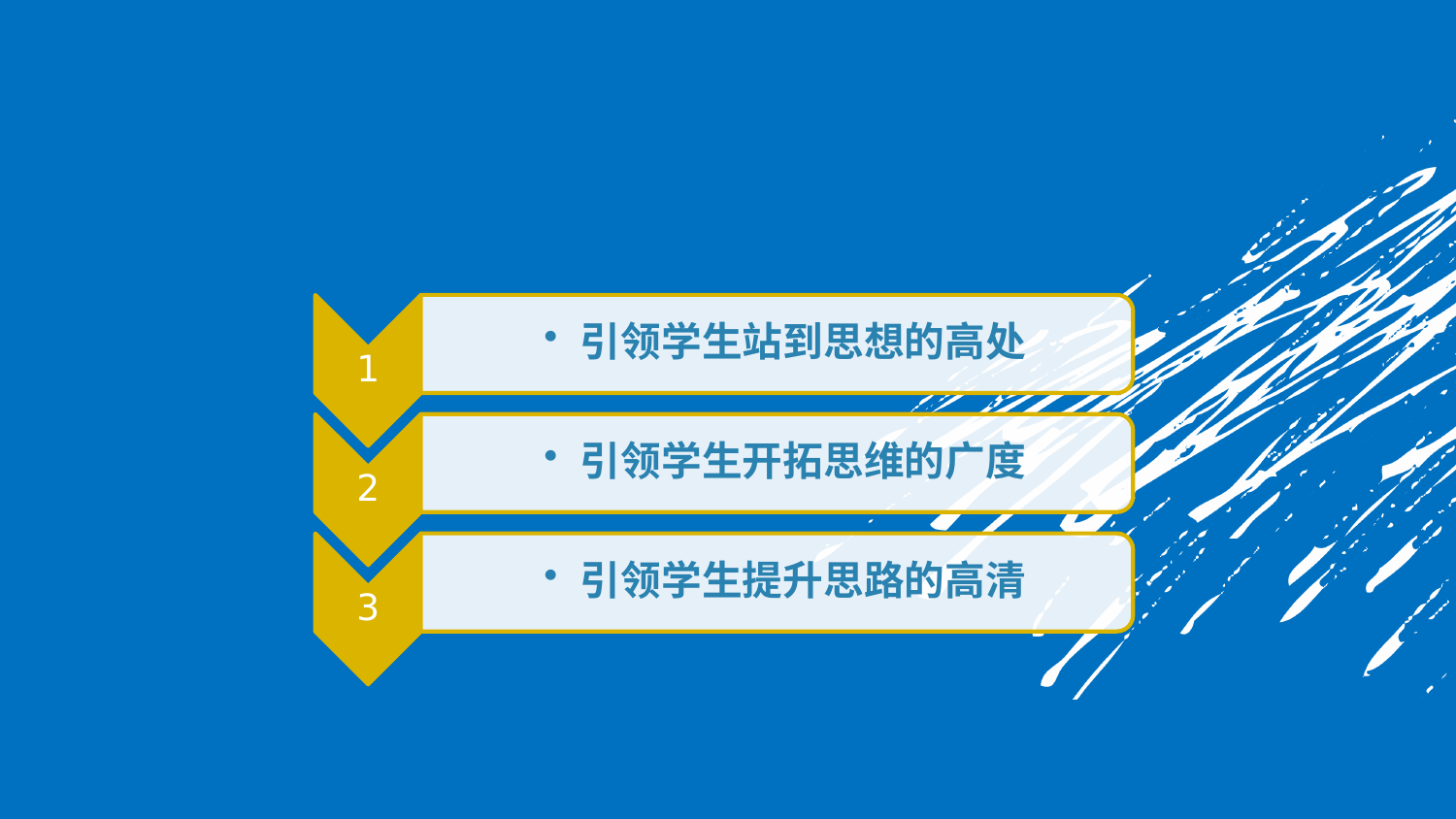

1
引领学生站到思想的高处
2
引领学生开拓思维的广度
3
引领学生提升思路的高清